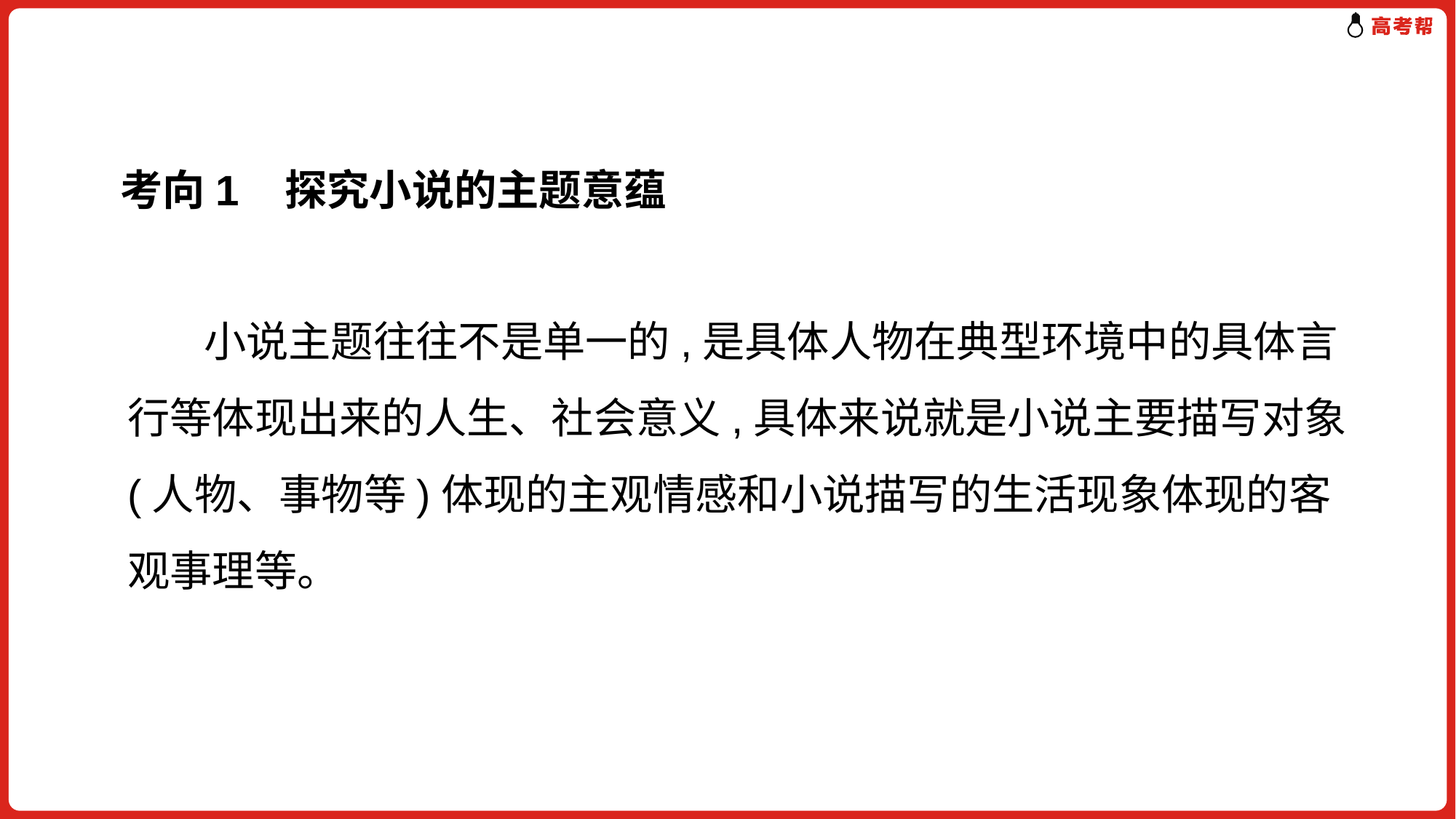

考向1   探究小说的主题意蕴
       小说主题往往不是单一的,是具体人物在典型环境中的具体言行等体现出来的人生、社会意义,具体来说就是小说主要描写对象(人物、事物等)体现的主观情感和小说描写的生活现象体现的客观事理等。